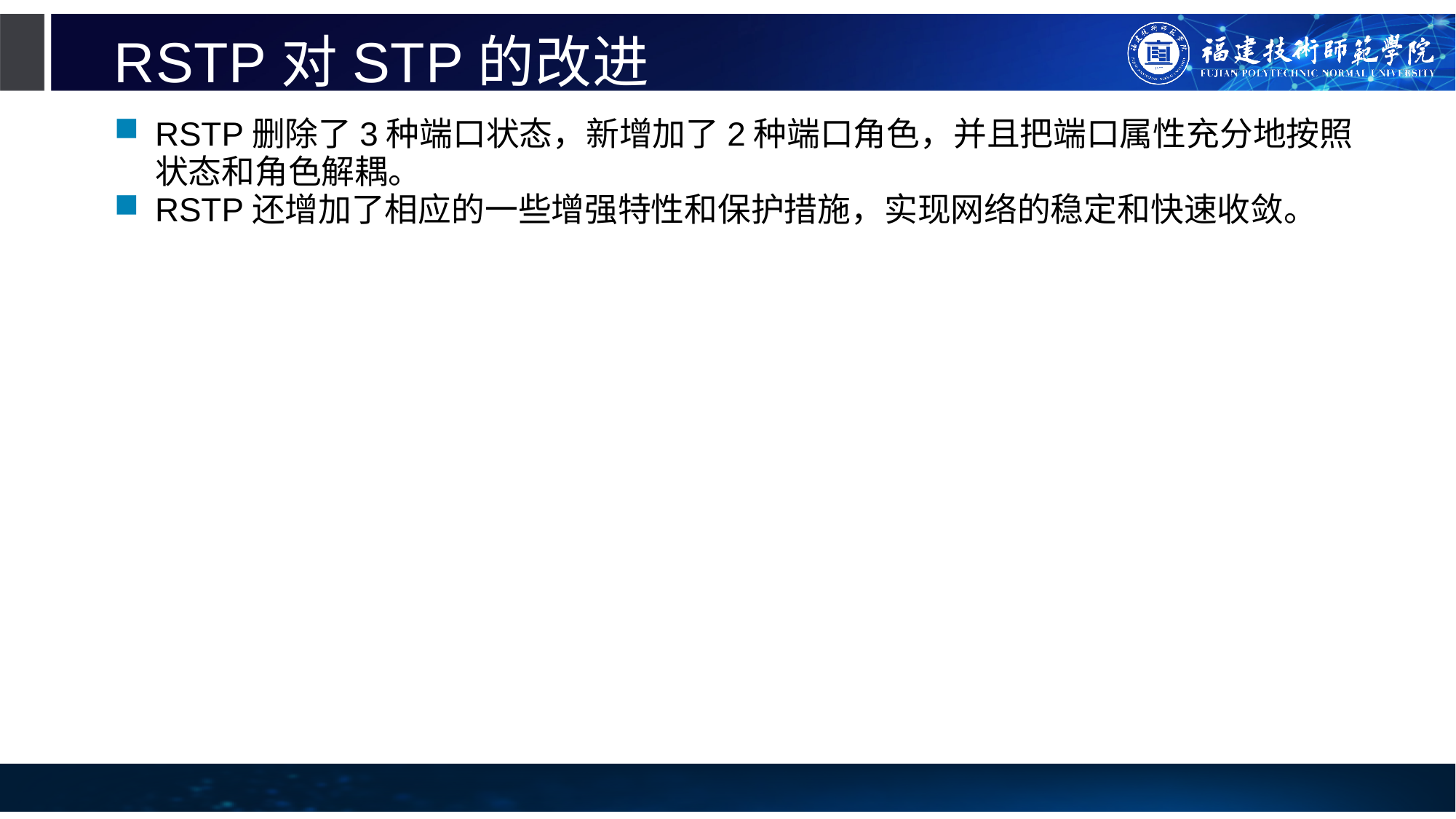

# RSTP对STP的改进
RSTP删除了3种端口状态，新增加了2种端口角色，并且把端口属性充分地按照状态和角色解耦。
RSTP还增加了相应的一些增强特性和保护措施，实现网络的稳定和快速收敛。